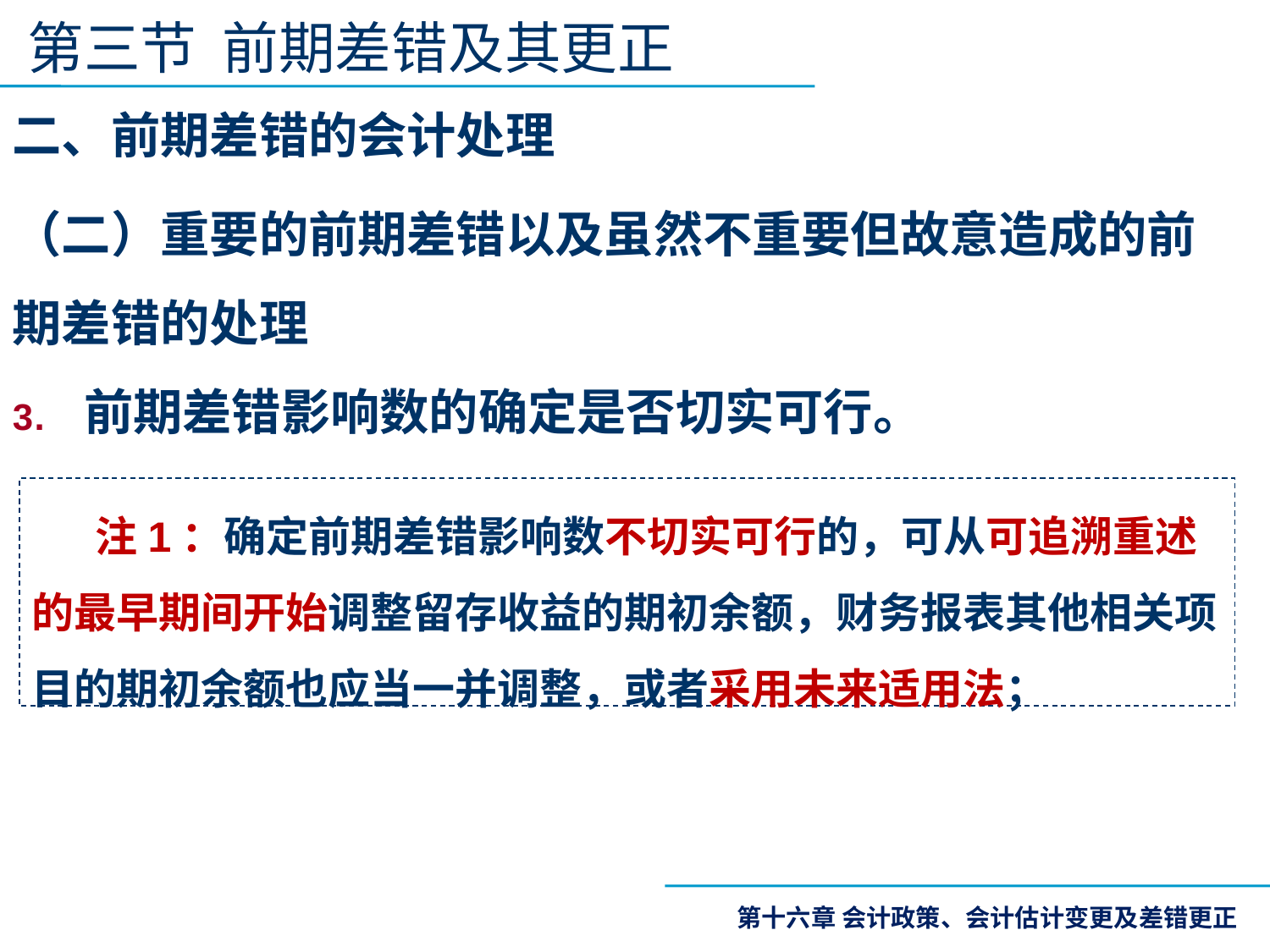

第三节  前期差错及其更正
二、前期差错的会计处理
（二）重要的前期差错以及虽然不重要但故意造成的前期差错的处理
前期差错影响数的确定是否切实可行。
注1：确定前期差错影响数不切实可行的，可从可追溯重述的最早期间开始调整留存收益的期初余额，财务报表其他相关项目的期初余额也应当一并调整，或者采用未来适用法；